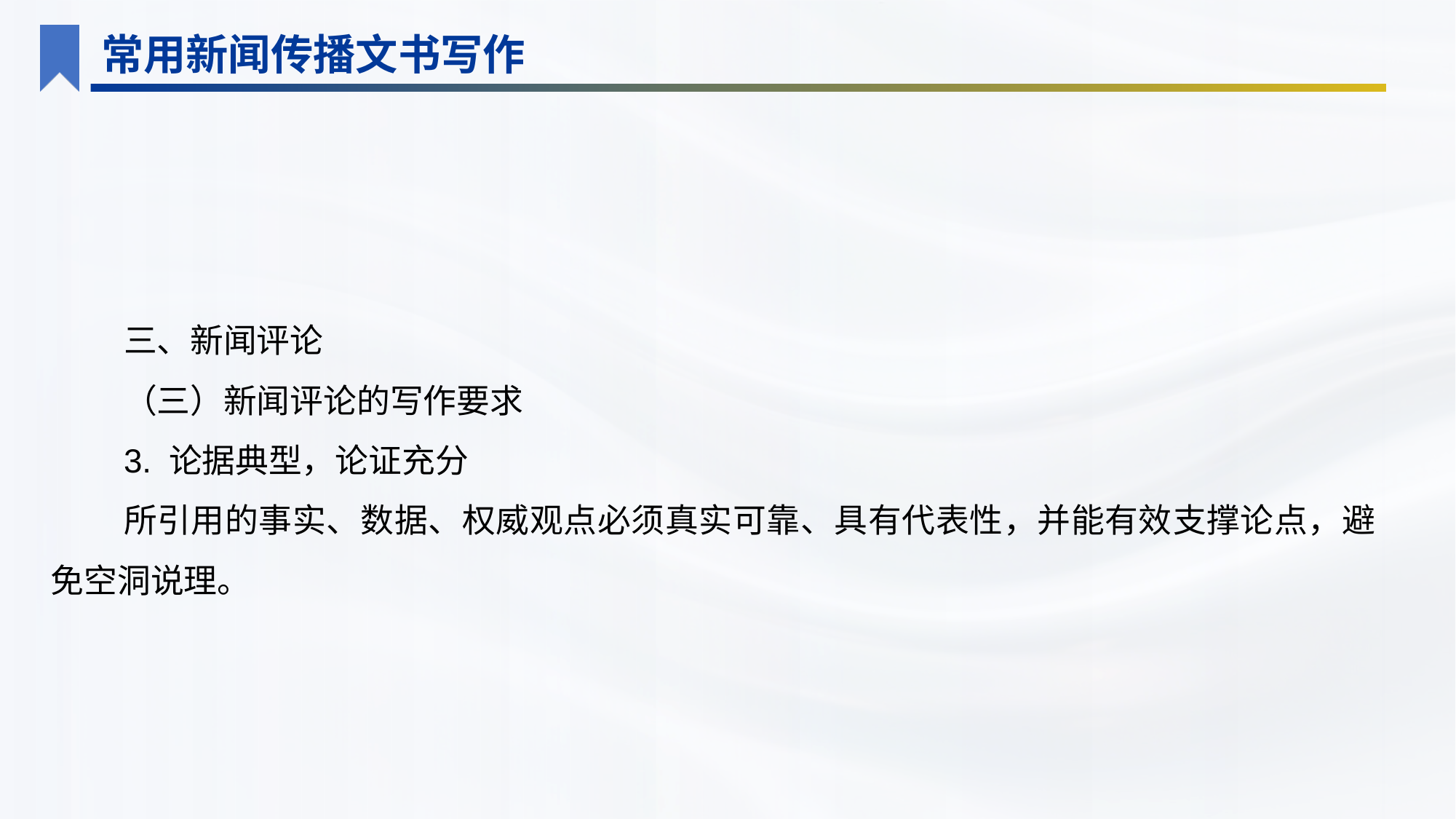

常用新闻传播文书写作
三、新闻评论
（三）新闻评论的写作要求
3. 论据典型，论证充分
所引用的事实、数据、权威观点必须真实可靠、具有代表性，并能有效支撑论点，避免空洞说理。